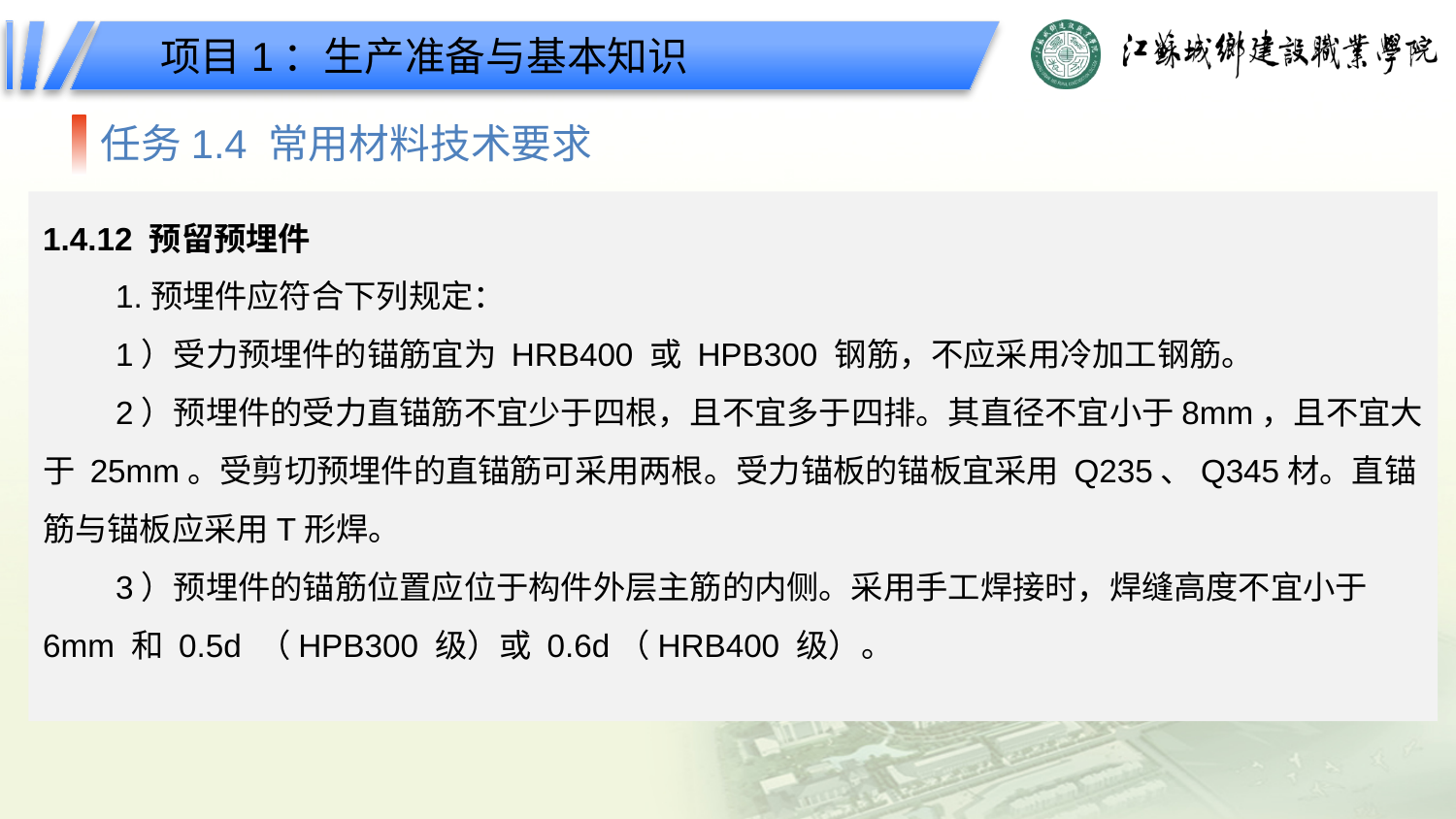

项目1：生产准备与基本知识
任务1.4 常用材料技术要求

1.4.12 预留预埋件
1.预埋件应符合下列规定：
1）受力预埋件的锚筋宜为 HRB400 或 HPB300 钢筋，不应采用冷加工钢筋。
2）预埋件的受力直锚筋不宜少于四根，且不宜多于四排。其直径不宜小于8mm，且不宜大于 25mm。受剪切预埋件的直锚筋可采用两根。受力锚板的锚板宜采用 Q235、Q345材。直锚筋与锚板应采用T形焊。
3）预埋件的锚筋位置应位于构件外层主筋的内侧。采用手工焊接时，焊缝高度不宜小于 6mm 和 0.5d （HPB300 级）或 0.6d（HRB400 级）。